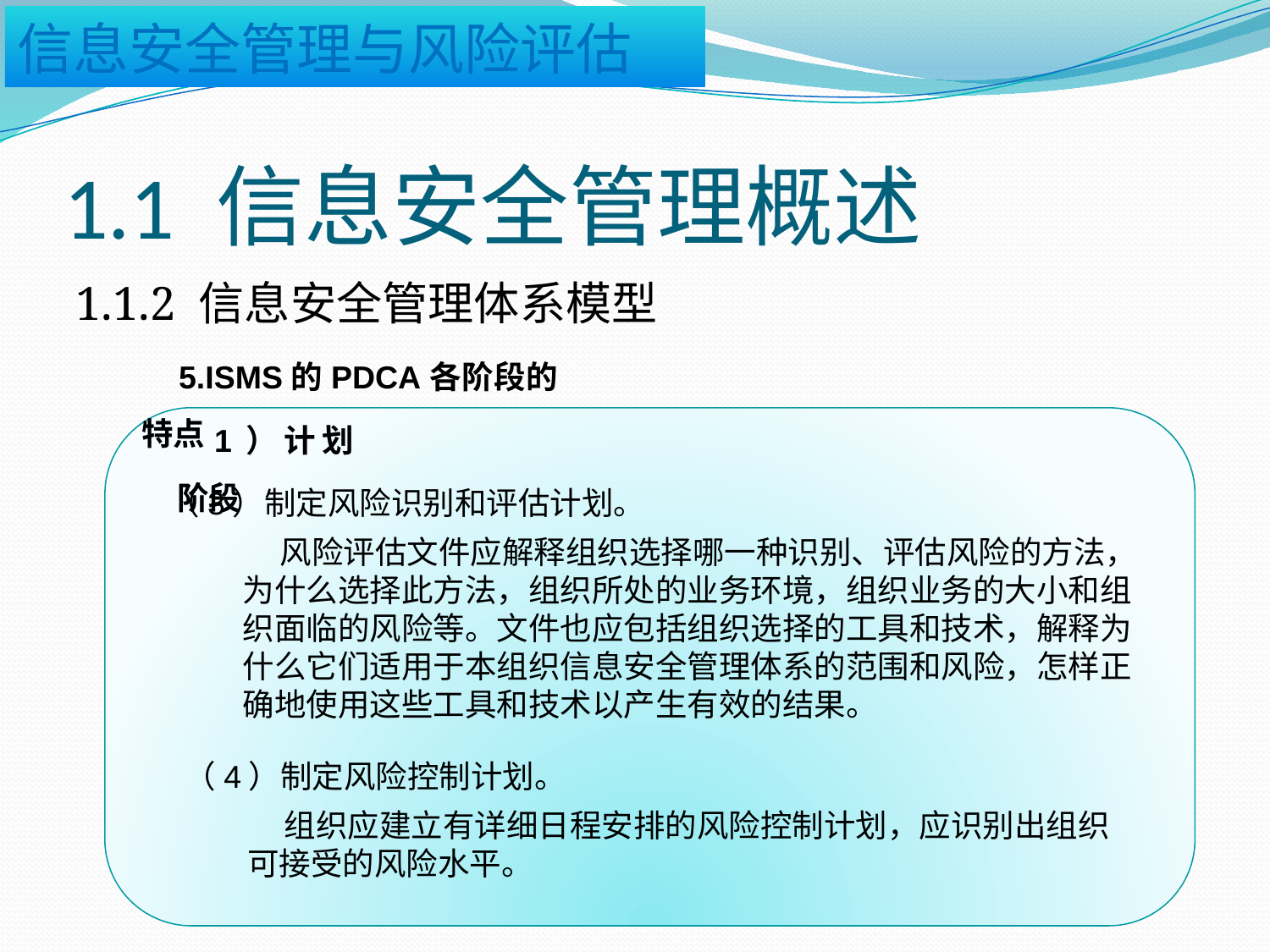

# 1.1 信息安全管理概述
1.1.2 信息安全管理体系模型
5.ISMS的PDCA各阶段的特点
1）计划阶段

（3）制定风险识别和评估计划。
风险评估文件应解释组织选择哪一种识别、评估风险的方法，为什么选择此方法，组织所处的业务环境，组织业务的大小和组织面临的风险等。文件也应包括组织选择的工具和技术，解释为什么它们适用于本组织信息安全管理体系的范围和风险，怎样正确地使用这些工具和技术以产生有效的结果。
（4）制定风险控制计划。
组织应建立有详细日程安排的风险控制计划，应识别出组织可接受的风险水平。